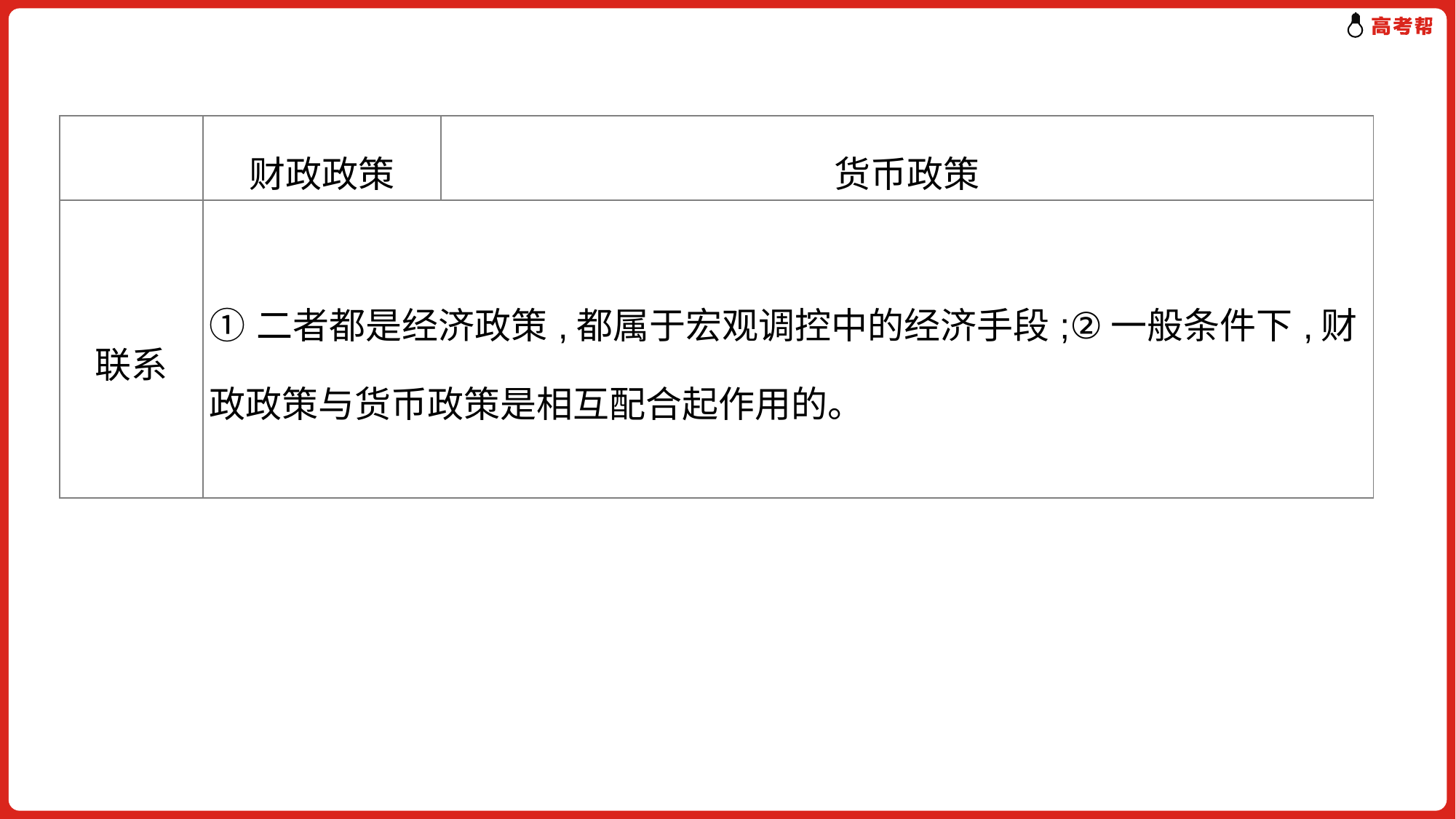

|  | 财政政策 | 货币政策 |
| --- | --- | --- |
| 联系 | ①二者都是经济政策,都属于宏观调控中的经济手段;②一般条件下,财政政策与货币政策是相互配合起作用的。 |  |